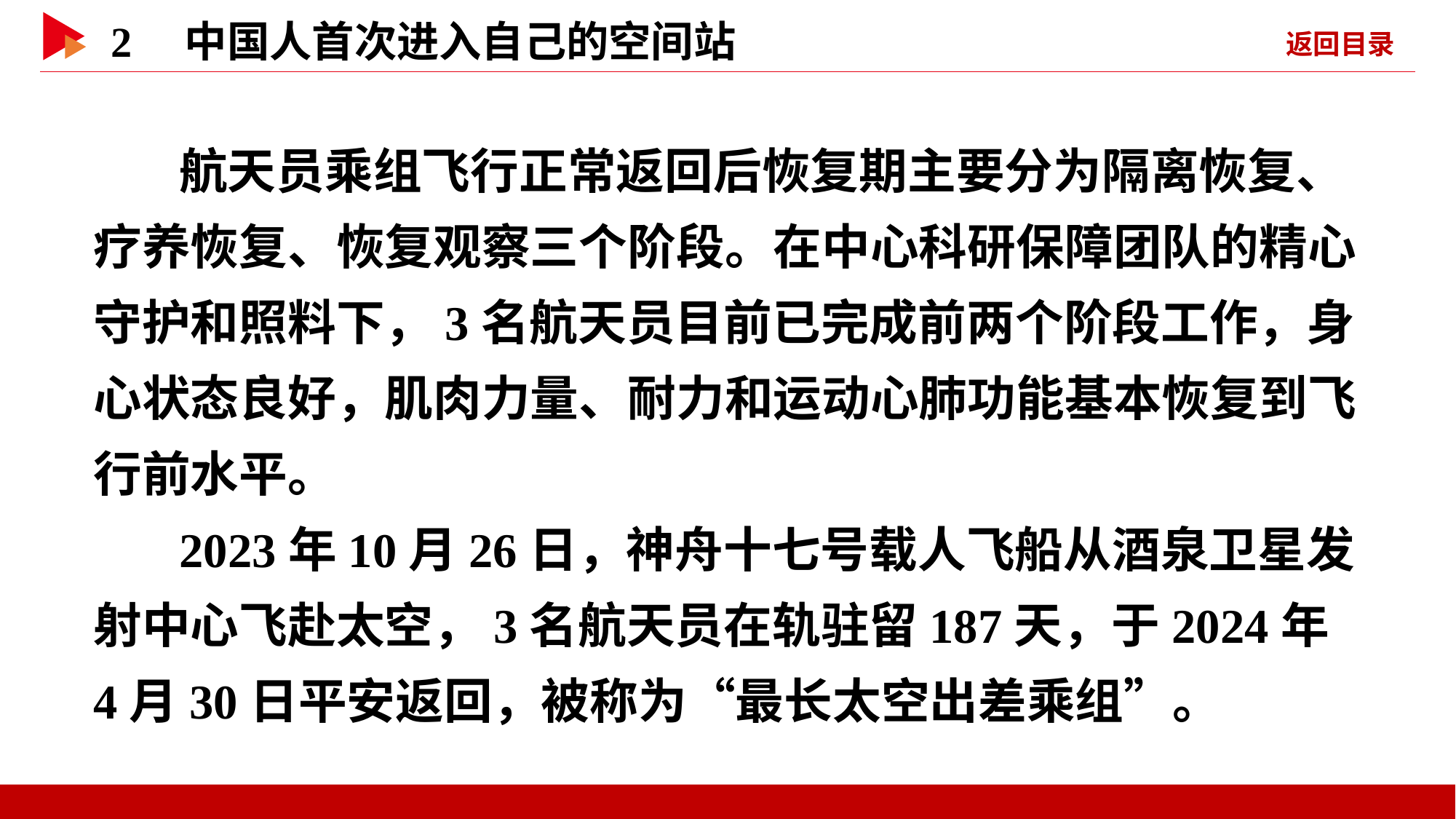

航天员乘组飞行正常返回后恢复期主要分为隔离恢复、疗养恢复、恢复观察三个阶段。在中心科研保障团队的精心守护和照料下，3名航天员目前已完成前两个阶段工作，身心状态良好，肌肉力量、耐力和运动心肺功能基本恢复到飞行前水平。
2023年10月26日，神舟十七号载人飞船从酒泉卫星发射中心飞赴太空，3名航天员在轨驻留187天，于2024年4月30日平安返回，被称为“最长太空出差乘组”。